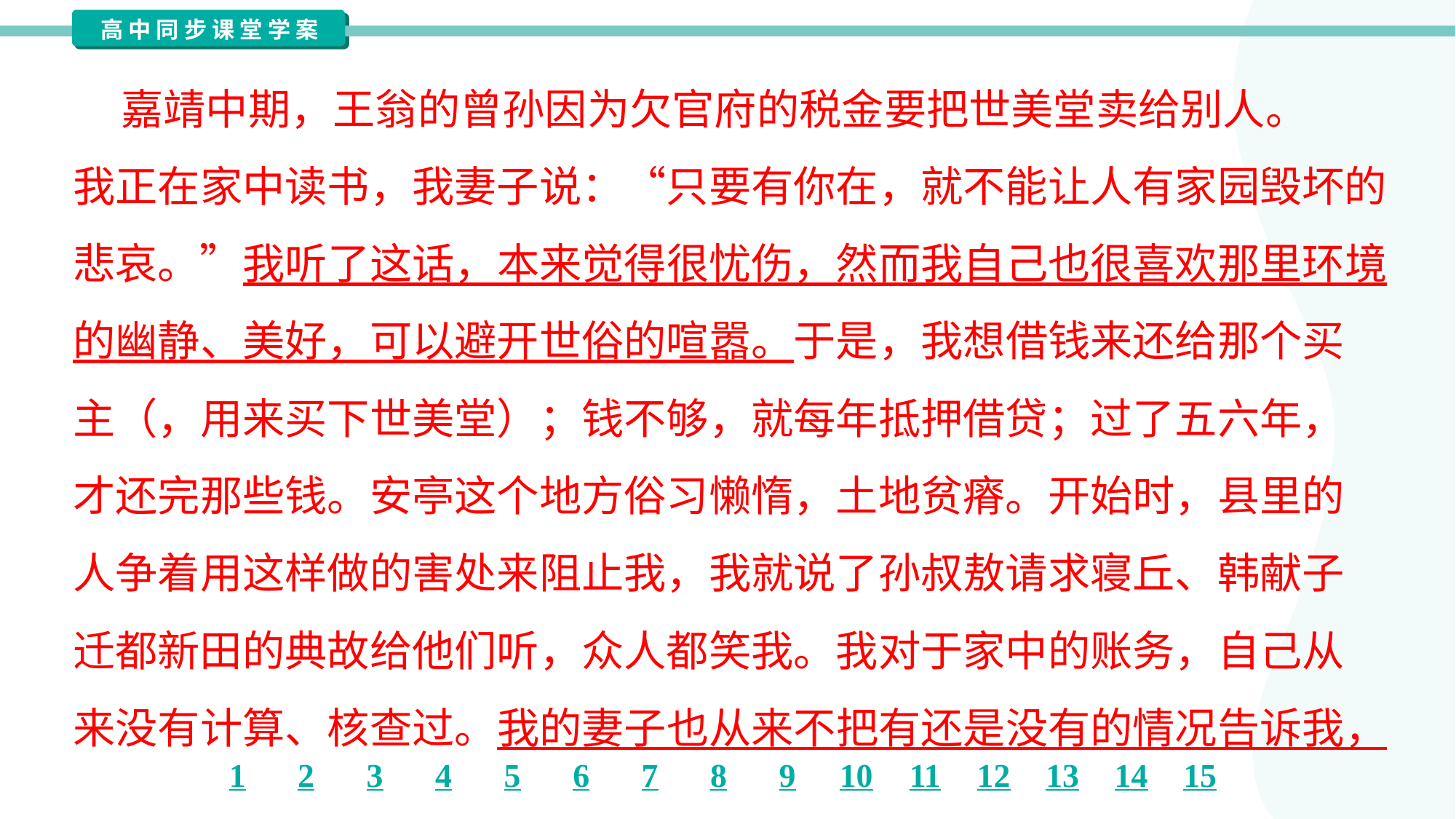

嘉靖中期，王翁的曾孙因为欠官府的税金要把世美堂卖给别人。
我正在家中读书，我妻子说：“只要有你在，就不能让人有家园毁坏的
悲哀。”我听了这话，本来觉得很忧伤，然而我自己也很喜欢那里环境
的幽静、美好，可以避开世俗的喧嚣。于是，我想借钱来还给那个买
主（，用来买下世美堂）；钱不够，就每年抵押借贷；过了五六年，
才还完那些钱。安亭这个地方俗习懒惰，土地贫瘠。开始时，县里的
人争着用这样做的害处来阻止我，我就说了孙叔敖请求寝丘、韩献子
迁都新田的典故给他们听，众人都笑我。我对于家中的账务，自己从
来没有计算、核查过。我的妻子也从来不把有还是没有的情况告诉我，